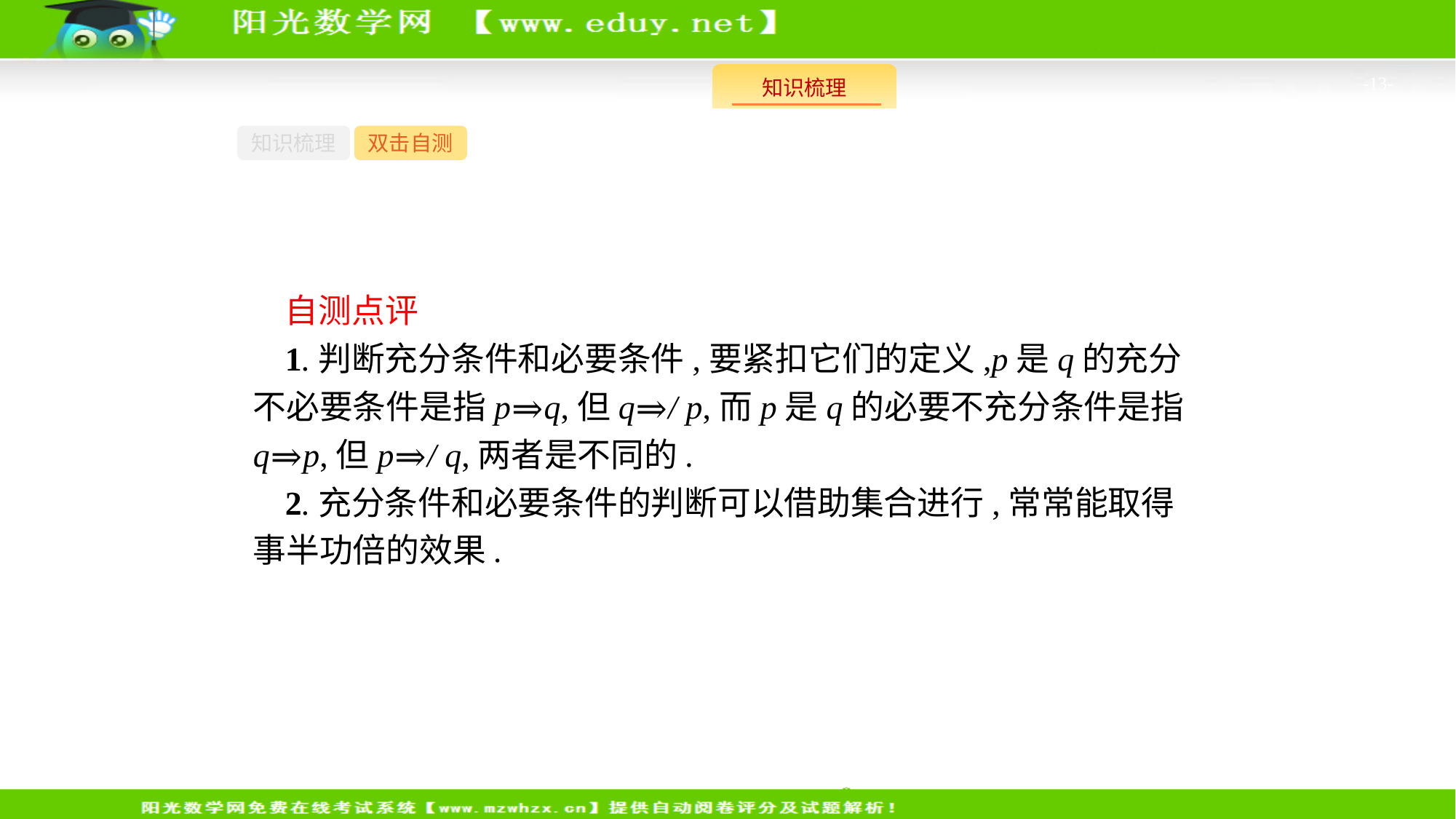

-13-
知识梳理
双击自测
自测点评
1.判断充分条件和必要条件,要紧扣它们的定义,p是q的充分不必要条件是指p⇒q,但q⇒/ p,而p是q的必要不充分条件是指q⇒p,但p⇒/ q,两者是不同的.
2.充分条件和必要条件的判断可以借助集合进行,常常能取得事半功倍的效果.